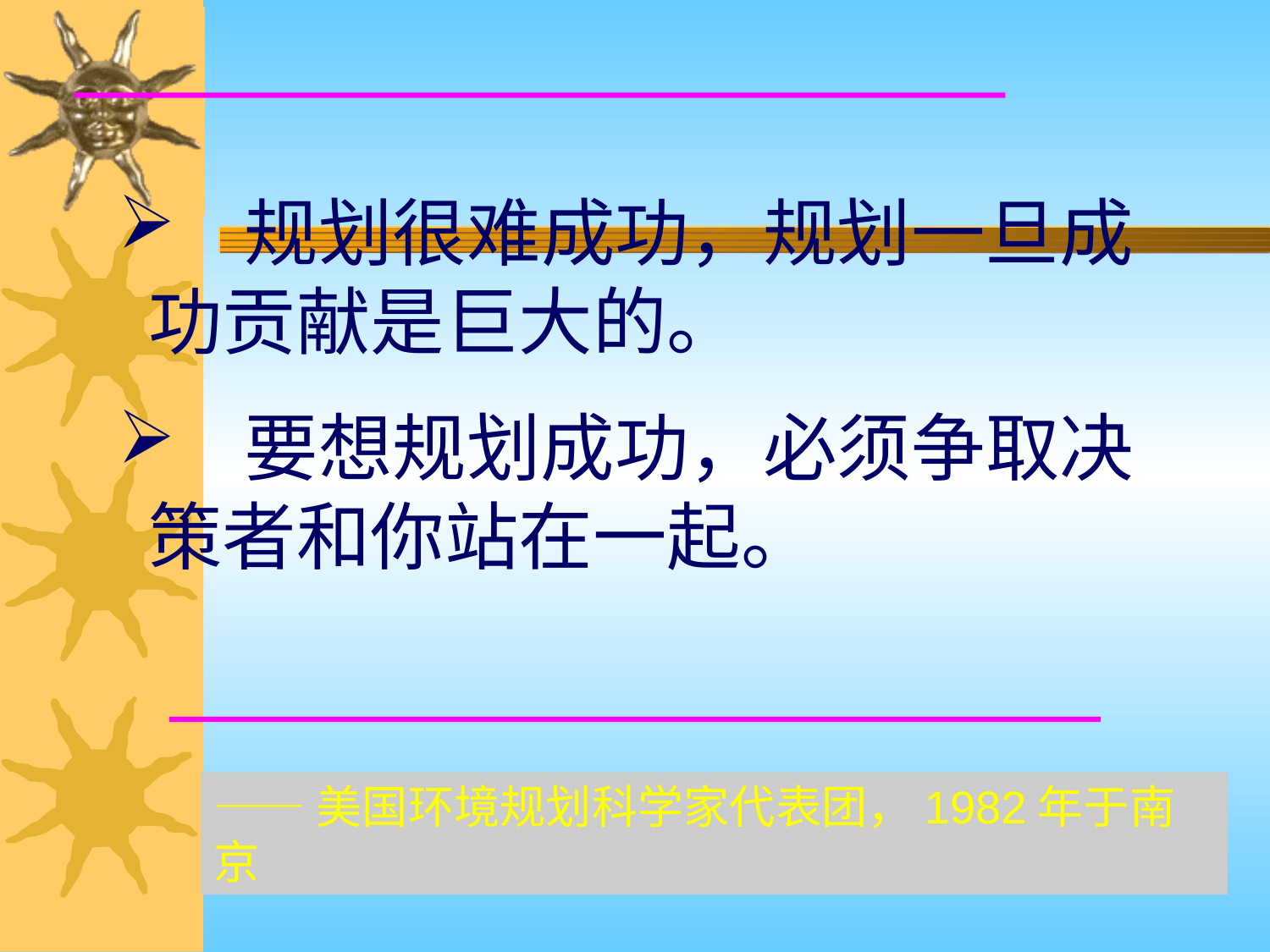

规划很难成功，规划一旦成功贡献是巨大的。
   要想规划成功，必须争取决策者和你站在一起。

——美国环境规划科学家代表团，1982年于南京
52